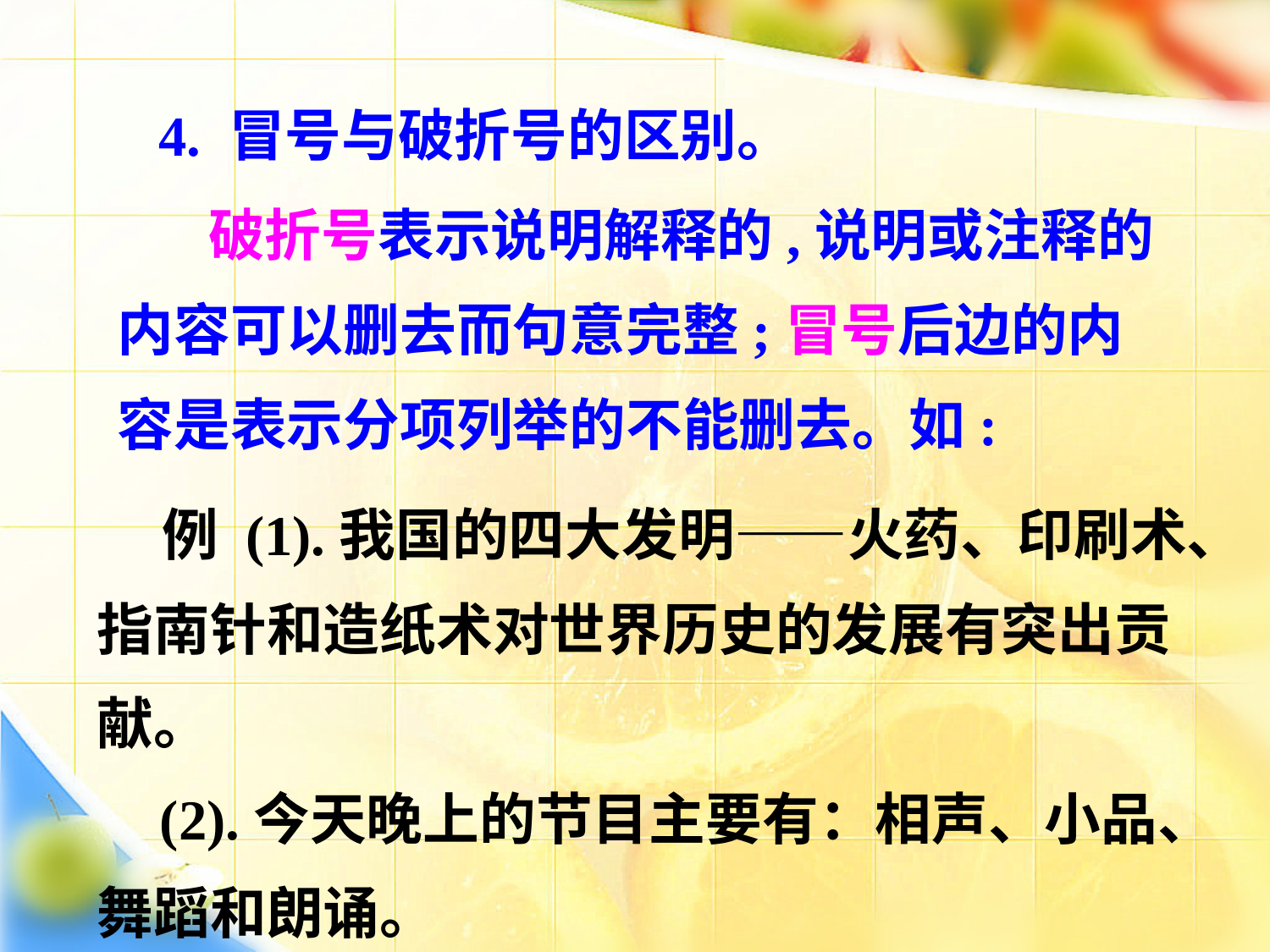

4. 冒号与破折号的区别。
      破折号表示说明解释的,说明或注释的内容可以删去而句意完整;冒号后边的内容是表示分项列举的不能删去。如:
    例 (1).我国的四大发明——火药、印刷术、指南针和造纸术对世界历史的发展有突出贡献。
    (2).今天晚上的节目主要有：相声、小品、舞蹈和朗诵。